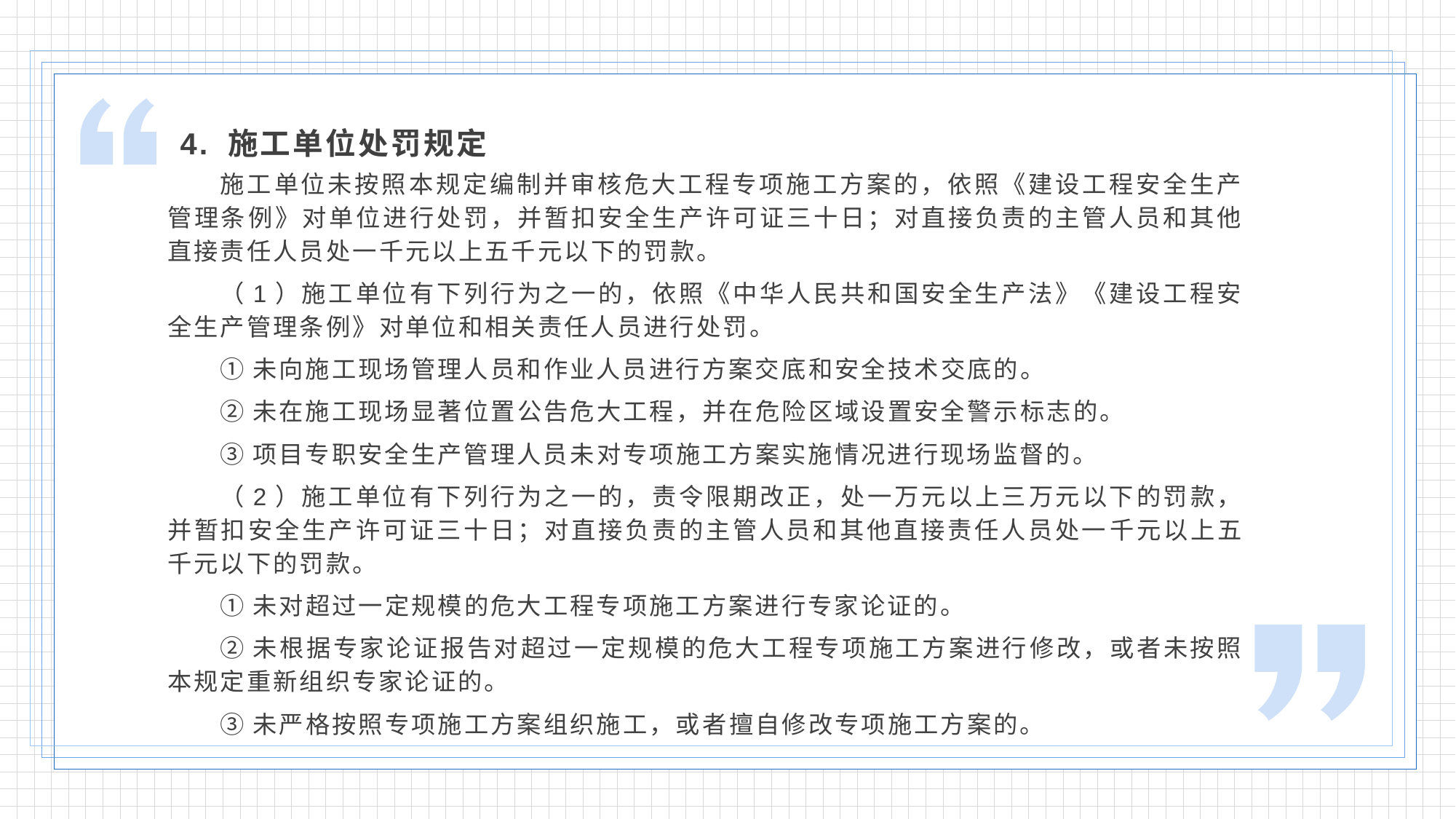

4. 施工单位处罚规定

施工单位未按照本规定编制并审核危大工程专项施工方案的，依照《建设工程安全生产管理条例》对单位进行处罚，并暂扣安全生产许可证三十日；对直接负责的主管人员和其他直接责任人员处一千元以上五千元以下的罚款。
（1）施工单位有下列行为之一的，依照《中华人民共和国安全生产法》《建设工程安全生产管理条例》对单位和相关责任人员进行处罚。
①未向施工现场管理人员和作业人员进行方案交底和安全技术交底的。
②未在施工现场显著位置公告危大工程，并在危险区域设置安全警示标志的。
③项目专职安全生产管理人员未对专项施工方案实施情况进行现场监督的。
（2）施工单位有下列行为之一的，责令限期改正，处一万元以上三万元以下的罚款，并暂扣安全生产许可证三十日；对直接负责的主管人员和其他直接责任人员处一千元以上五千元以下的罚款。
①未对超过一定规模的危大工程专项施工方案进行专家论证的。
②未根据专家论证报告对超过一定规模的危大工程专项施工方案进行修改，或者未按照本规定重新组织专家论证的。
③未严格按照专项施工方案组织施工，或者擅自修改专项施工方案的。